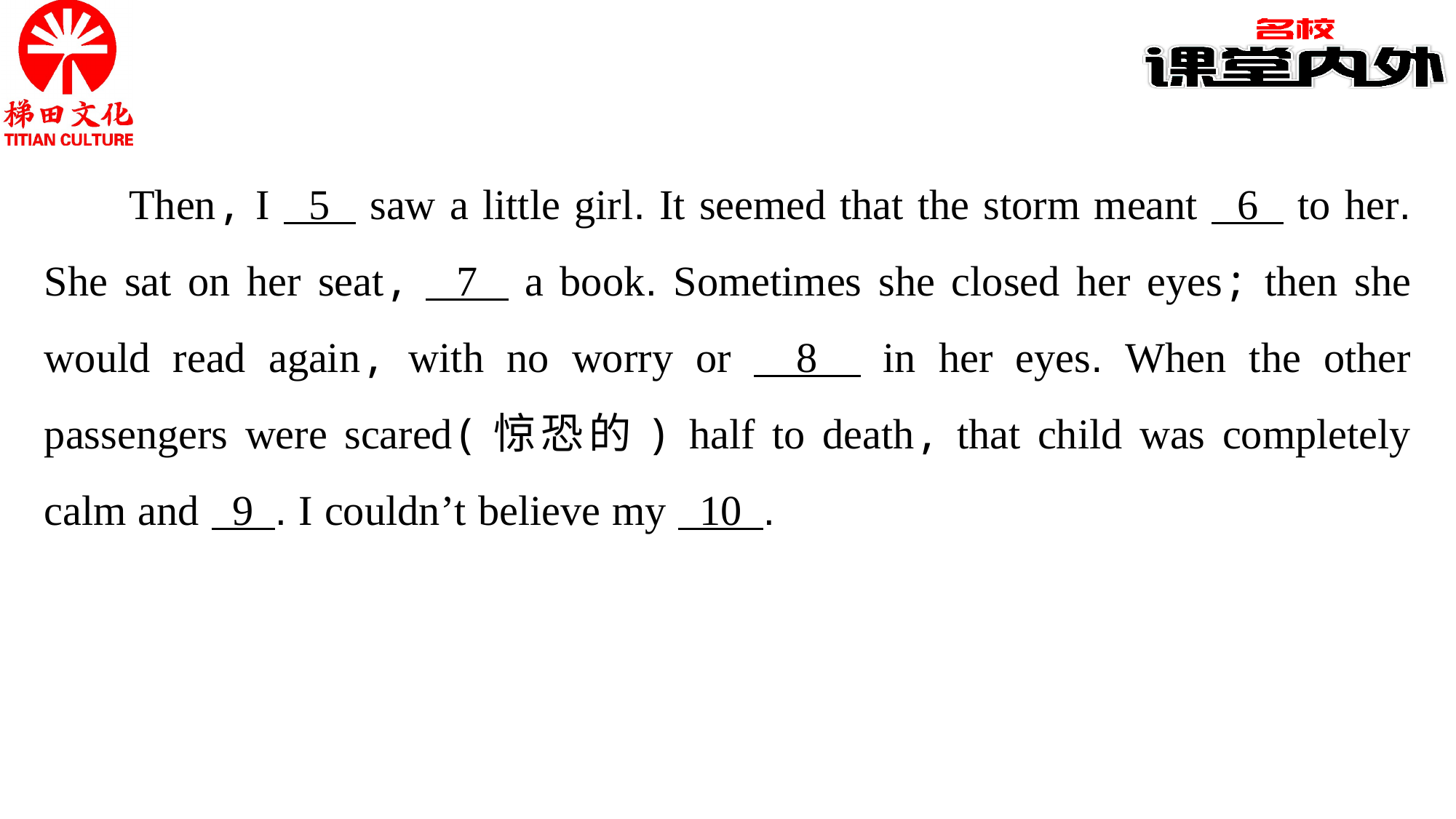

Then, I   5   saw a little girl. It seemed that the storm meant   6   to her. She sat on her seat,   7   a book. Sometimes she closed her eyes; then she would read again, with no worry or   8   in her eyes. When the other passengers were scared(惊恐的) half to death, that child was completely calm and   9  . I couldn’t believe my   10  .